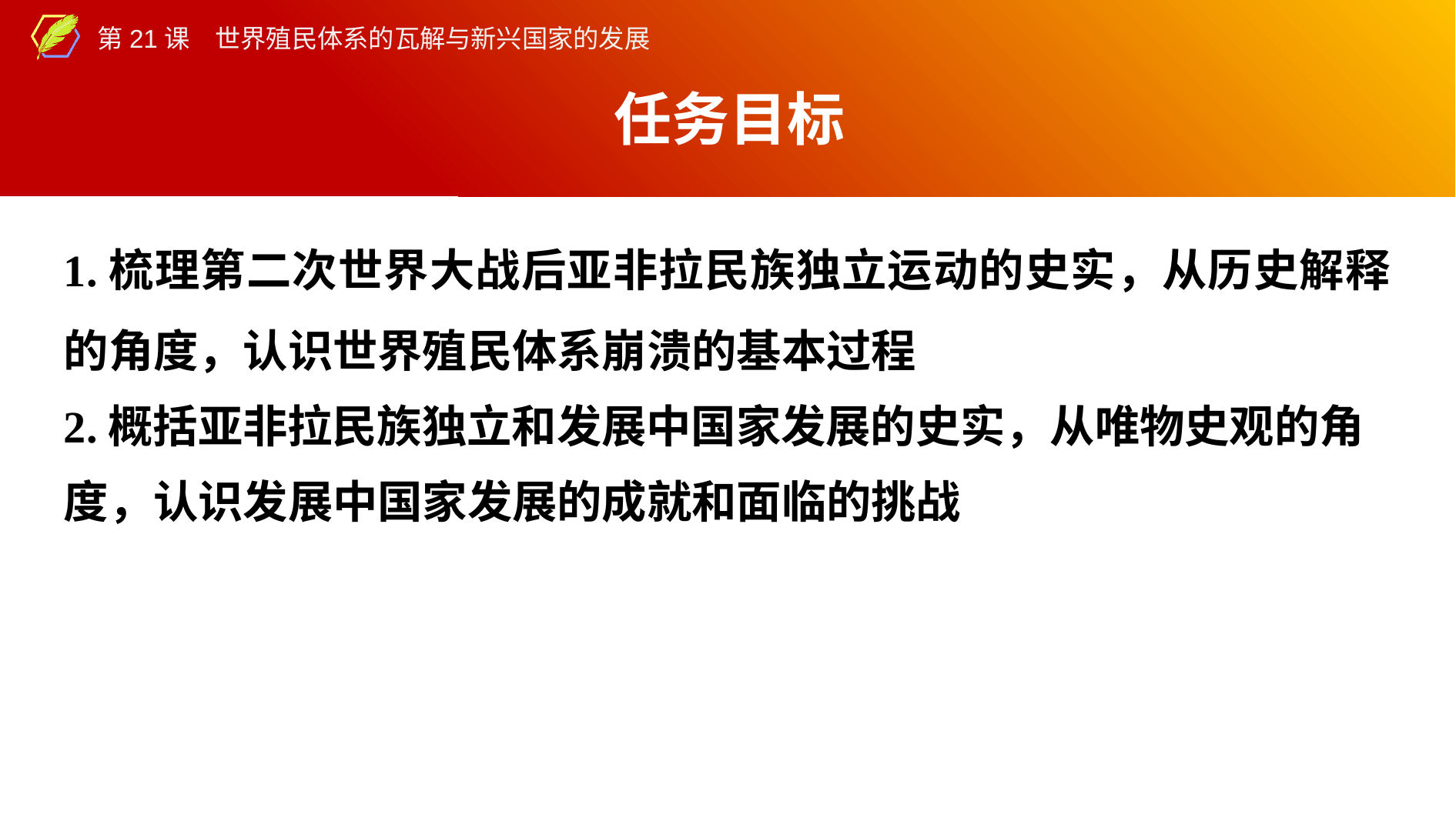

任务目标
1.梳理第二次世界大战后亚非拉民族独立运动的史实，从历史解释的角度，认识世界殖民体系崩溃的基本过程
2.概括亚非拉民族独立和发展中国家发展的史实，从唯物史观的角度，认识发展中国家发展的成就和面临的挑战